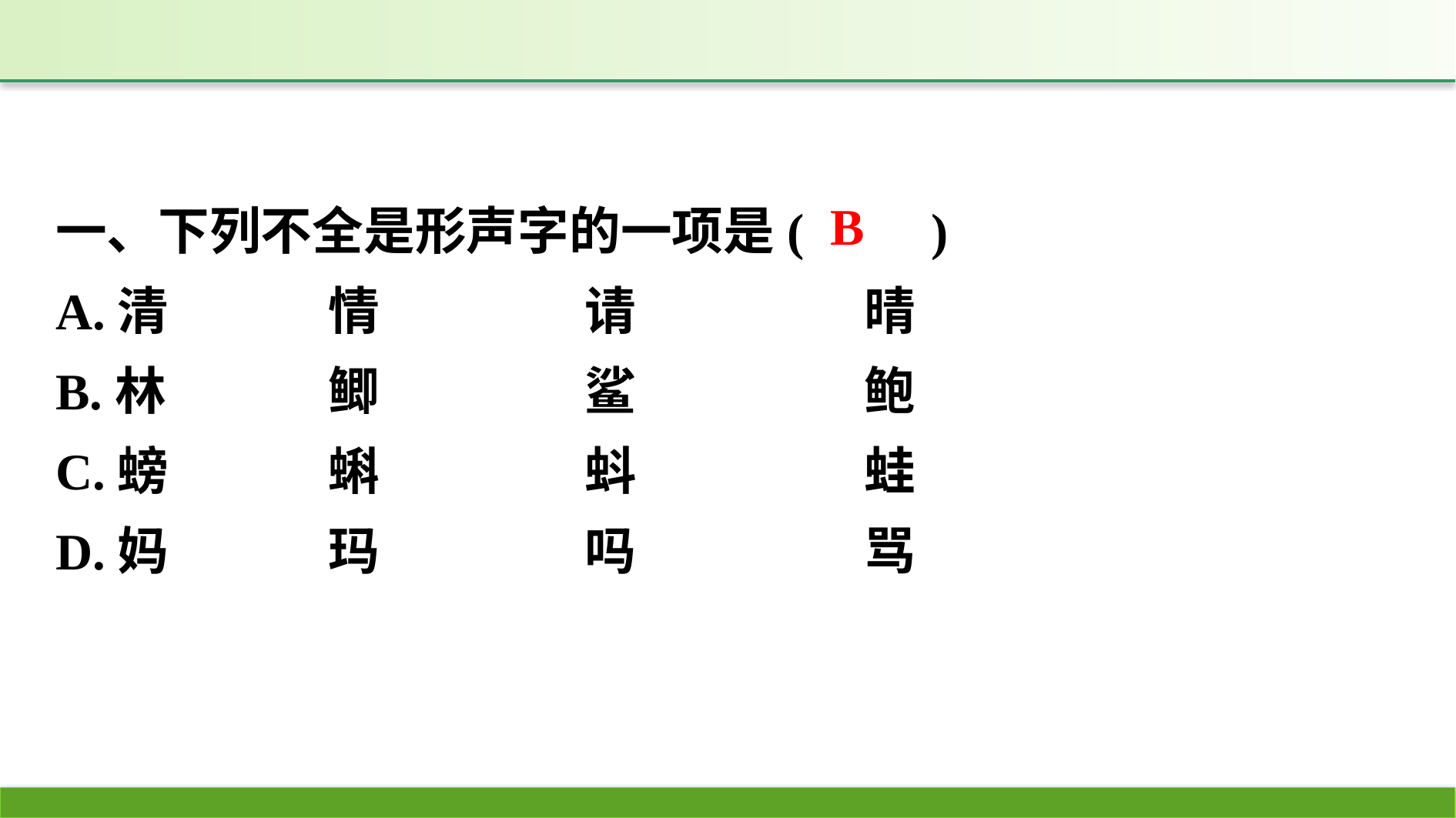

一、下列不全是形声字的一项是(　　)
A.清　　	情　　	请　　		晴
B.林　　	鲫　　	鲨　　		鲍
C.螃		蝌		蚪		蛙
D.妈		玛		吗		骂
B